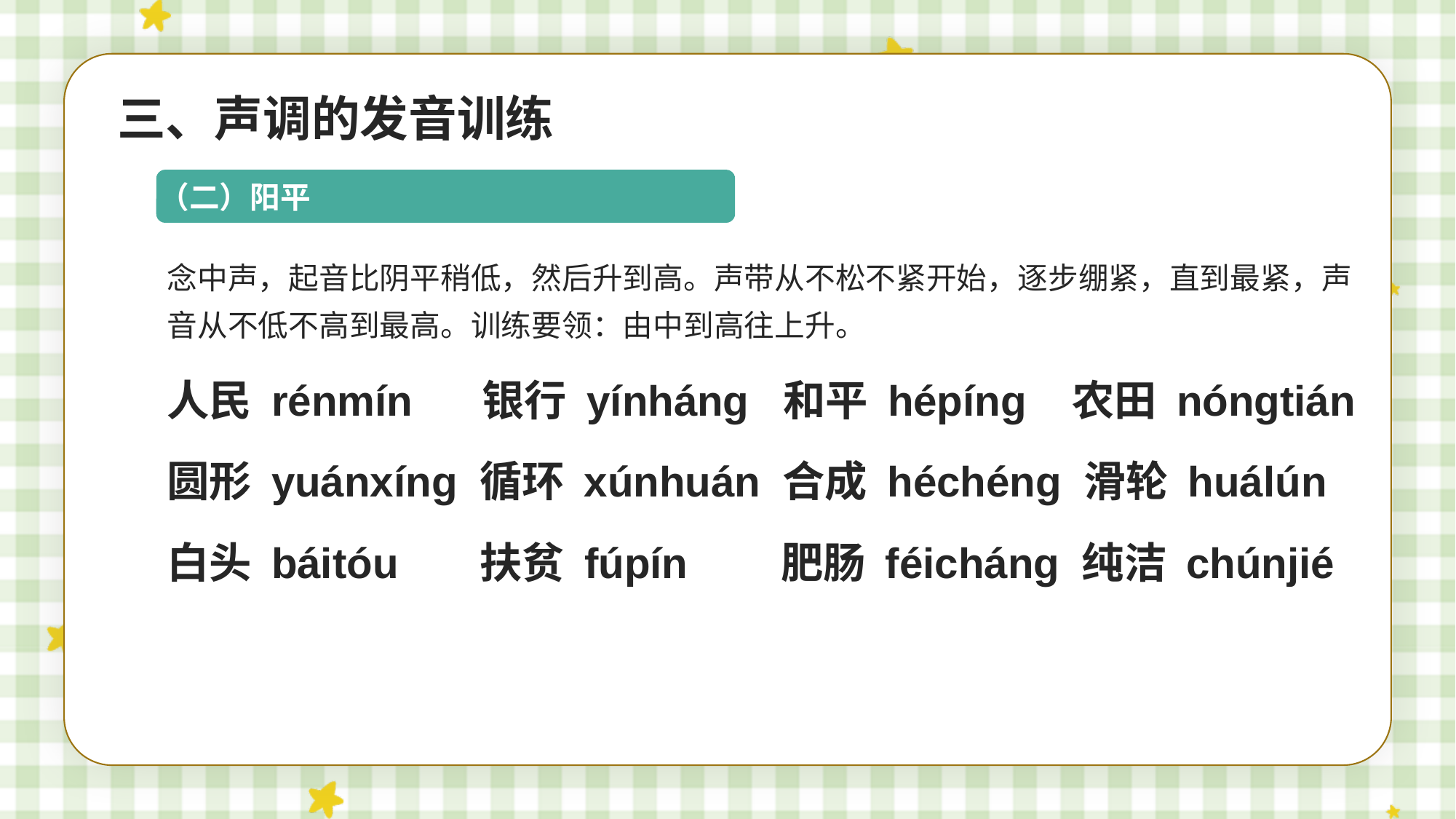

三、声调的发音训练
（二）阳平
念中声，起音比阴平稍低，然后升到高。声带从不松不紧开始，逐步绷紧，直到最紧，声音从不低不高到最高。训练要领：由中到高往上升。
人民 rénmín     银行 yínháng  和平 hépíng   农田 nóngtián
圆形 yuánxíng 循环 xúnhuán 合成 héchéng 滑轮 huálún
白头 báitóu      扶贫 fúpín       肥肠 féicháng 纯洁 chúnjié